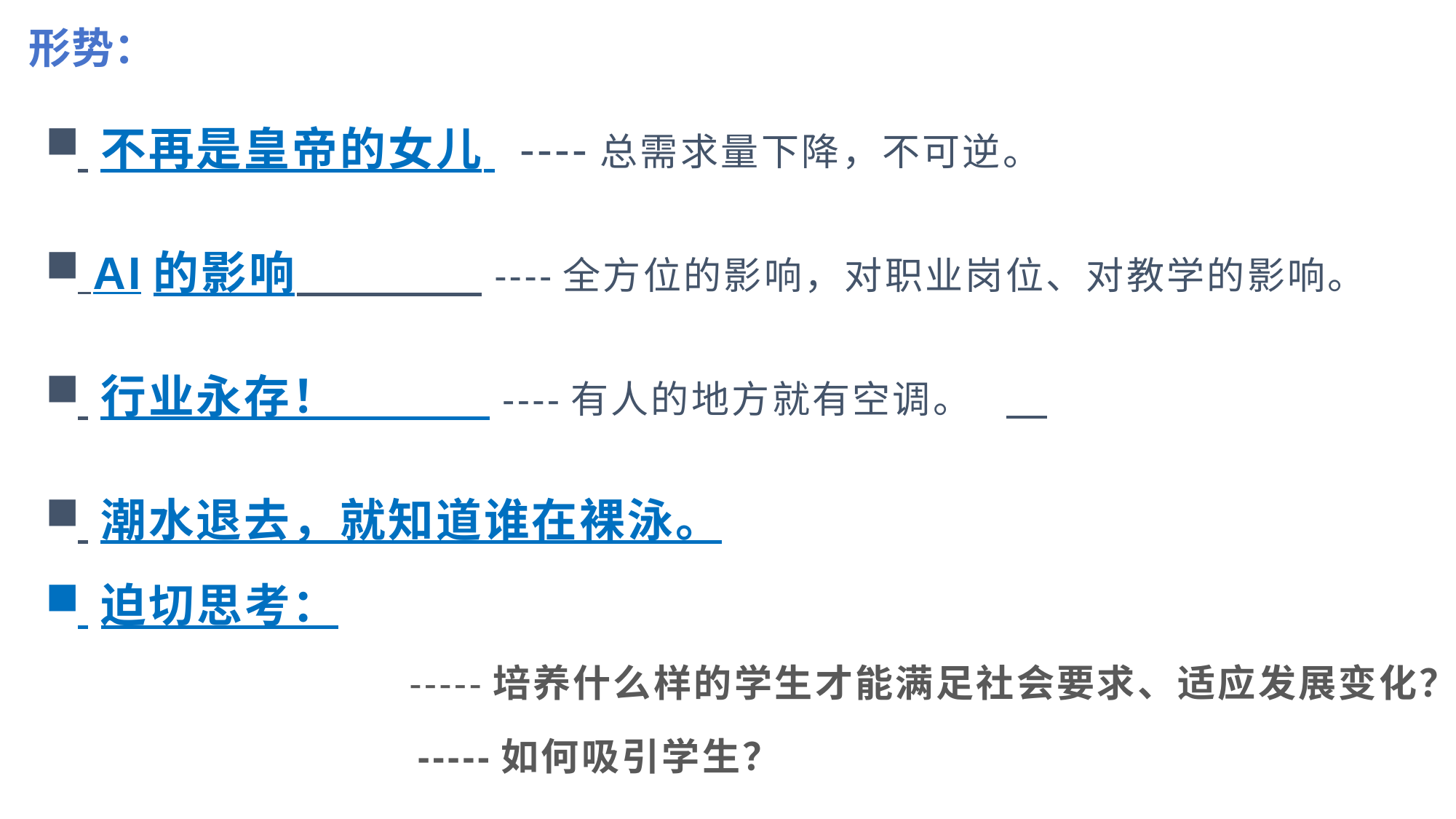

形势：
 不再是皇帝的女儿  ----总需求量下降，不可逆。
 AI的影响               ----全方位的影响，对职业岗位、对教学的影响。
 行业永存！            ----有人的地方就有空调。
 潮水退去，就知道谁在裸泳。
 迫切思考：
                               -----培养什么样的学生才能满足社会要求、适应发展变化？
                             -----如何吸引学生？